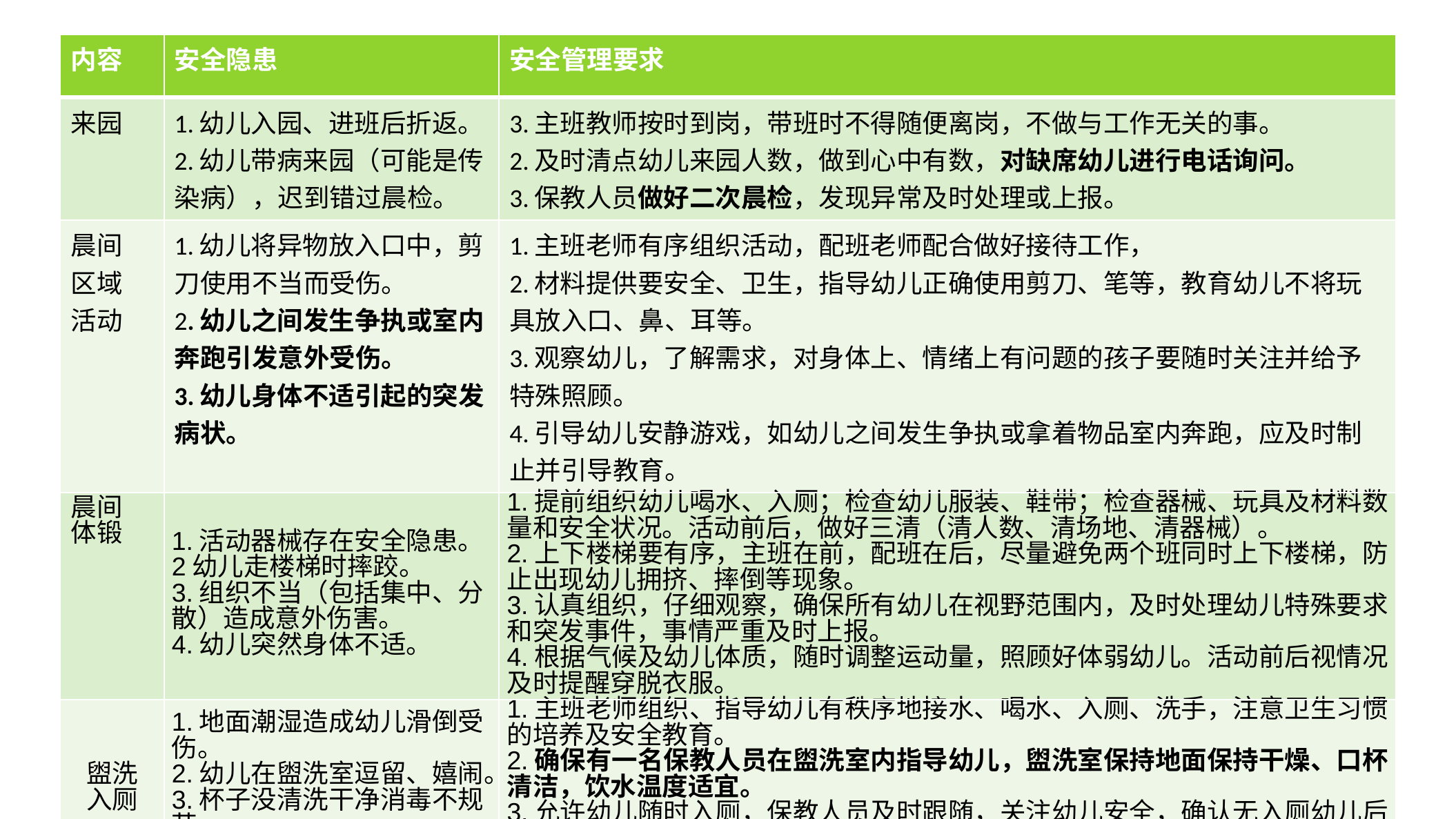

| 内容 | 安全隐患 | 安全管理要求 |
| --- | --- | --- |
| 来园 | 1.幼儿入园、进班后折返。 2.幼儿带病来园（可能是传染病），迟到错过晨检。 | 3.主班教师按时到岗，带班时不得随便离岗，不做与工作无关的事。 2.及时清点幼儿来园人数，做到心中有数，对缺席幼儿进行电话询问。 3.保教人员做好二次晨检，发现异常及时处理或上报。 |
| 晨间 区域 活动 | 1.幼儿将异物放入口中，剪刀使用不当而受伤。 2.幼儿之间发生争执或室内奔跑引发意外受伤。 3.幼儿身体不适引起的突发病状。 | 1.主班老师有序组织活动，配班老师配合做好接待工作， 2.材料提供要安全、卫生，指导幼儿正确使用剪刀、笔等，教育幼儿不将玩具放入口、鼻、耳等。 3.观察幼儿，了解需求，对身体上、情绪上有问题的孩子要随时关注并给予特殊照顾。 4.引导幼儿安静游戏，如幼儿之间发生争执或拿着物品室内奔跑，应及时制止并引导教育。 |
| 晨间 体锻 | 1.活动器械存在安全隐患。 2幼儿走楼梯时摔跤。 3.组织不当（包括集中、分散）造成意外伤害。 4.幼儿突然身体不适。 | 1.提前组织幼儿喝水、入厕；检查幼儿服装、鞋带；检查器械、玩具及材料数量和安全状况。活动前后，做好三清（清人数、清场地、清器械）。 2.上下楼梯要有序，主班在前，配班在后，尽量避免两个班同时上下楼梯，防止出现幼儿拥挤、摔倒等现象。 3.认真组织，仔细观察，确保所有幼儿在视野范围内，及时处理幼儿特殊要求和突发事件，事情严重及时上报。 4.根据气候及幼儿体质，随时调整运动量，照顾好体弱幼儿。活动前后视情况及时提醒穿脱衣服。 |
| 盥洗 入厕 | 1.地面潮湿造成幼儿滑倒受伤。 2.幼儿在盥洗室逗留、嬉闹。 3.杯子没清洗干净消毒不规范。 4.放任幼儿，班级管理松散。 | 1.主班老师组织、指导幼儿有秩序地接水、喝水、入厕、洗手，注意卫生习惯的培养及安全教育。 2.确保有一名保教人员在盥洗室内指导幼儿，盥洗室保持地面保持干燥、口杯清洁，饮水温度适宜。 3.允许幼儿随时入厕，保教人员及时跟随，关注幼儿安全，确认无入厕幼儿后方可离开。 4.严禁幼儿在盥洗室拥挤、打闹，发现异常情况及时处理。 |